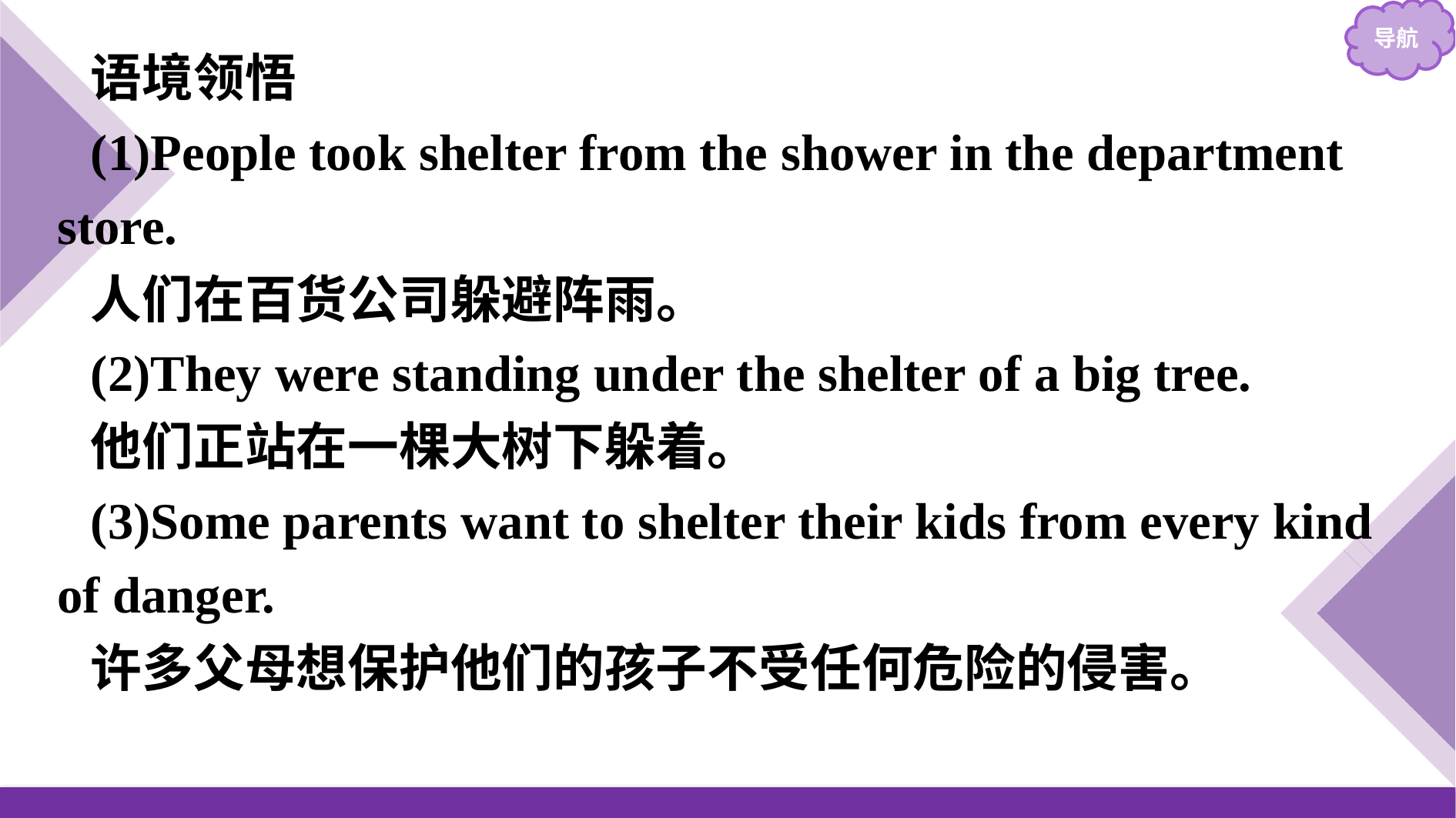

语境领悟
(1)People took shelter from the shower in the department store.
人们在百货公司躲避阵雨。
(2)They were standing under the shelter of a big tree.
他们正站在一棵大树下躲着。
(3)Some parents want to shelter their kids from every kind of danger.
许多父母想保护他们的孩子不受任何危险的侵害。